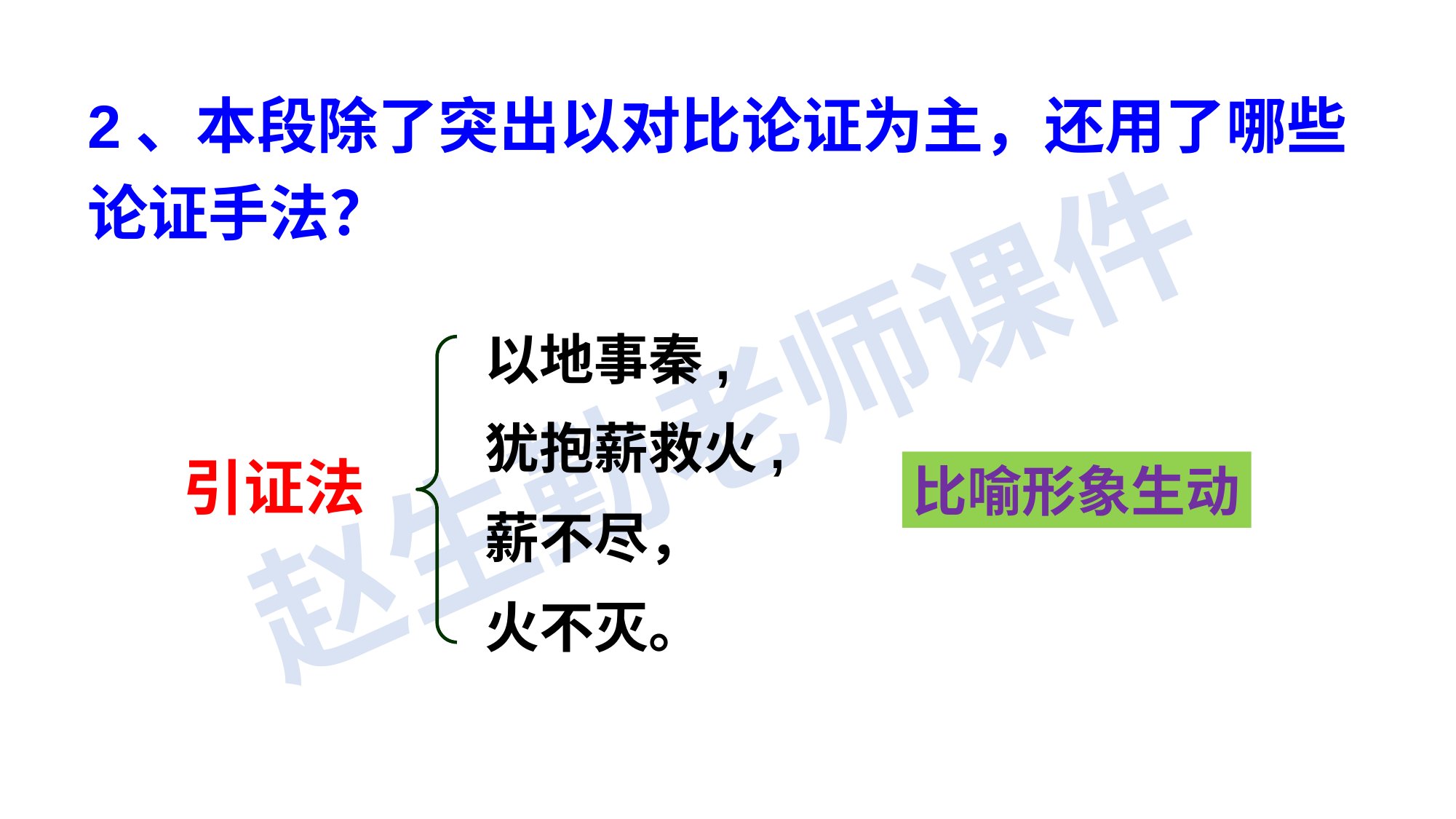

2、本段除了突出以对比论证为主，还用了哪些论证手法？
以地事秦,
犹抱薪救火,
薪不尽，
火不灭。

引证法
比喻形象生动